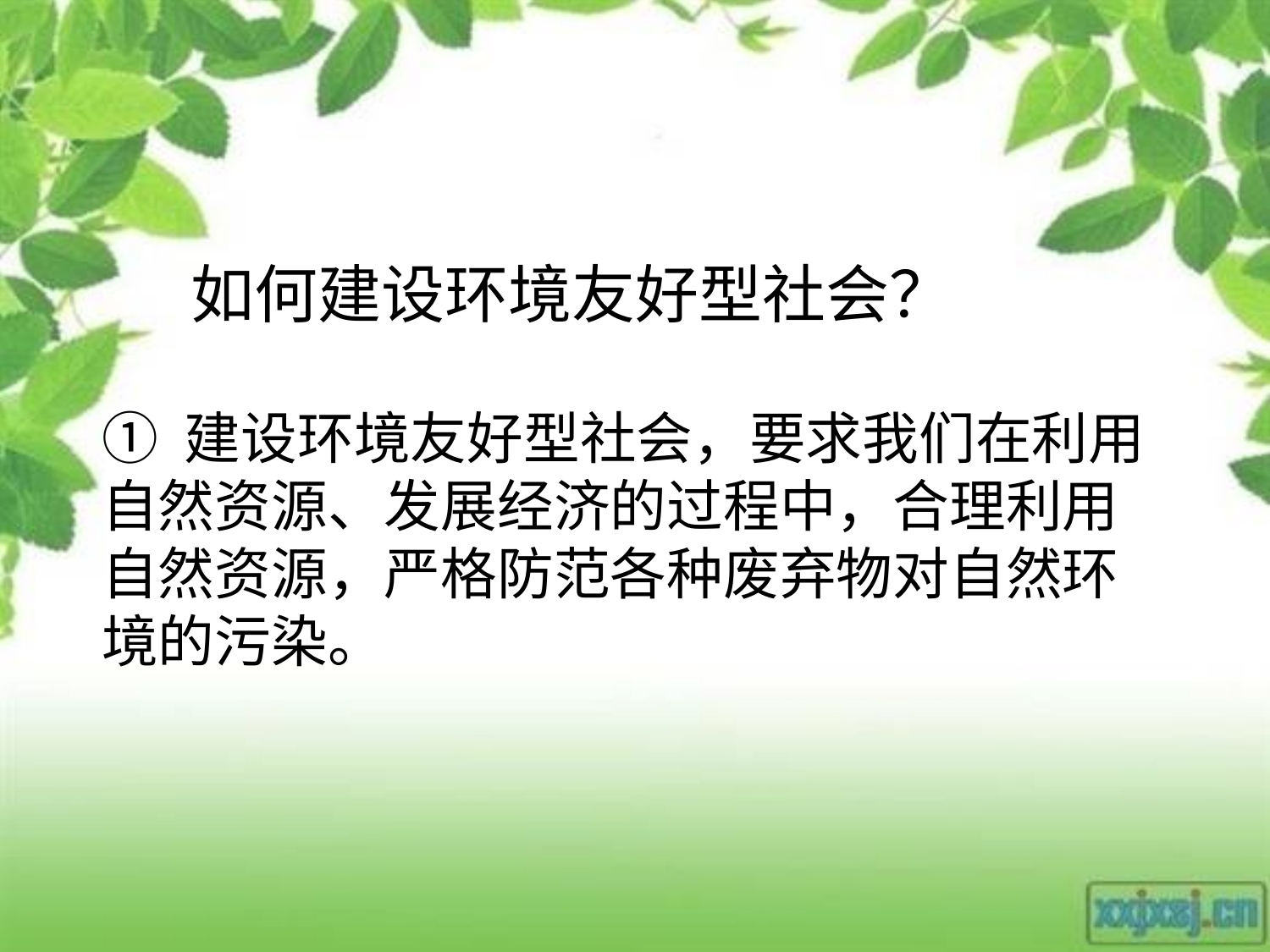

如何建设环境友好型社会？
① 建设环境友好型社会，要求我们在利用自然资源、发展经济的过程中，合理利用自然资源，严格防范各种废弃物对自然环境的污染。